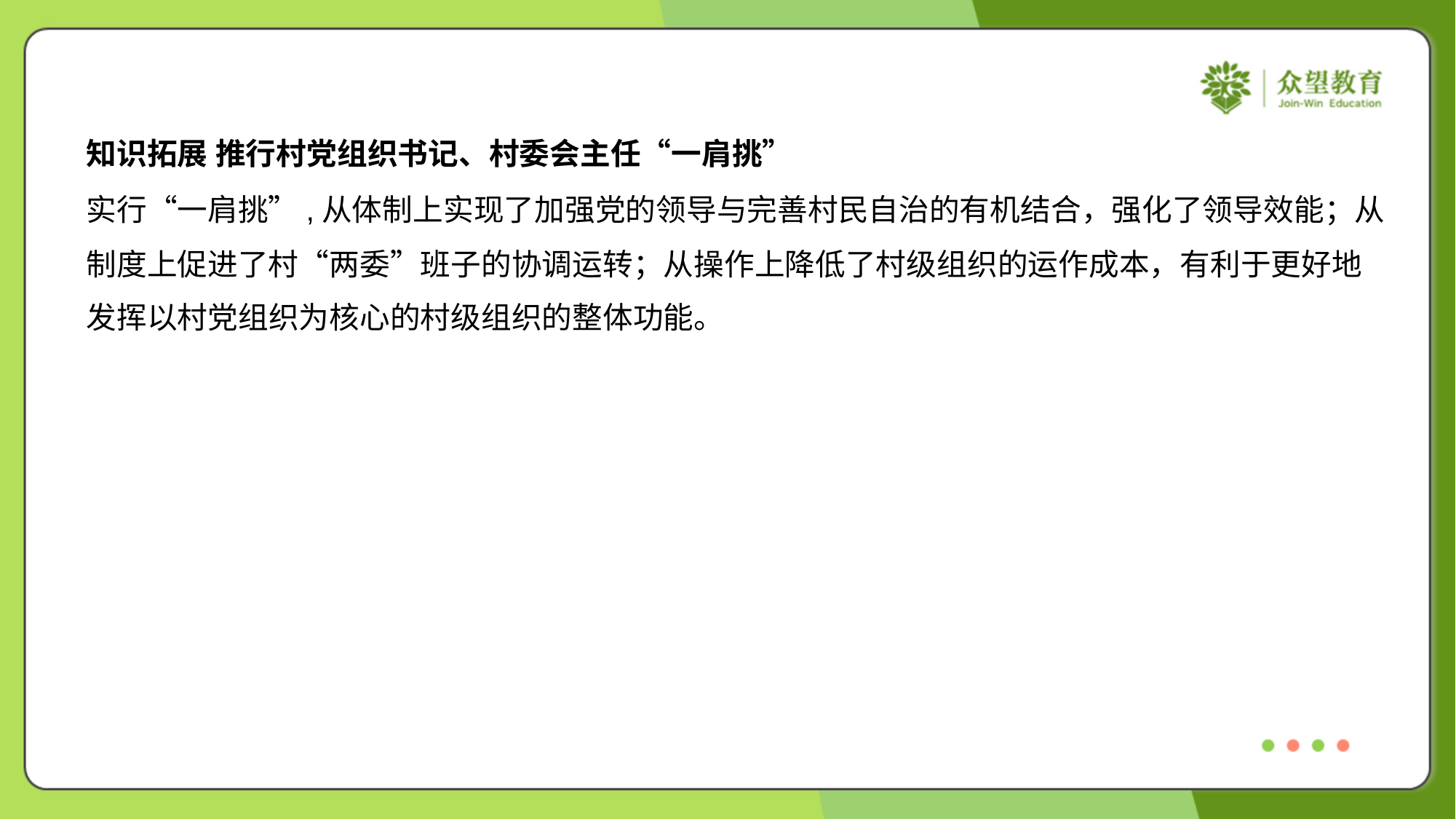

知识拓展 推行村党组织书记、村委会主任“一肩挑”
实行“一肩挑”,从体制上实现了加强党的领导与完善村民自治的有机结合，强化了领导效能；从
制度上促进了村“两委”班子的协调运转；从操作上降低了村级组织的运作成本，有利于更好地
发挥以村党组织为核心的村级组织的整体功能。